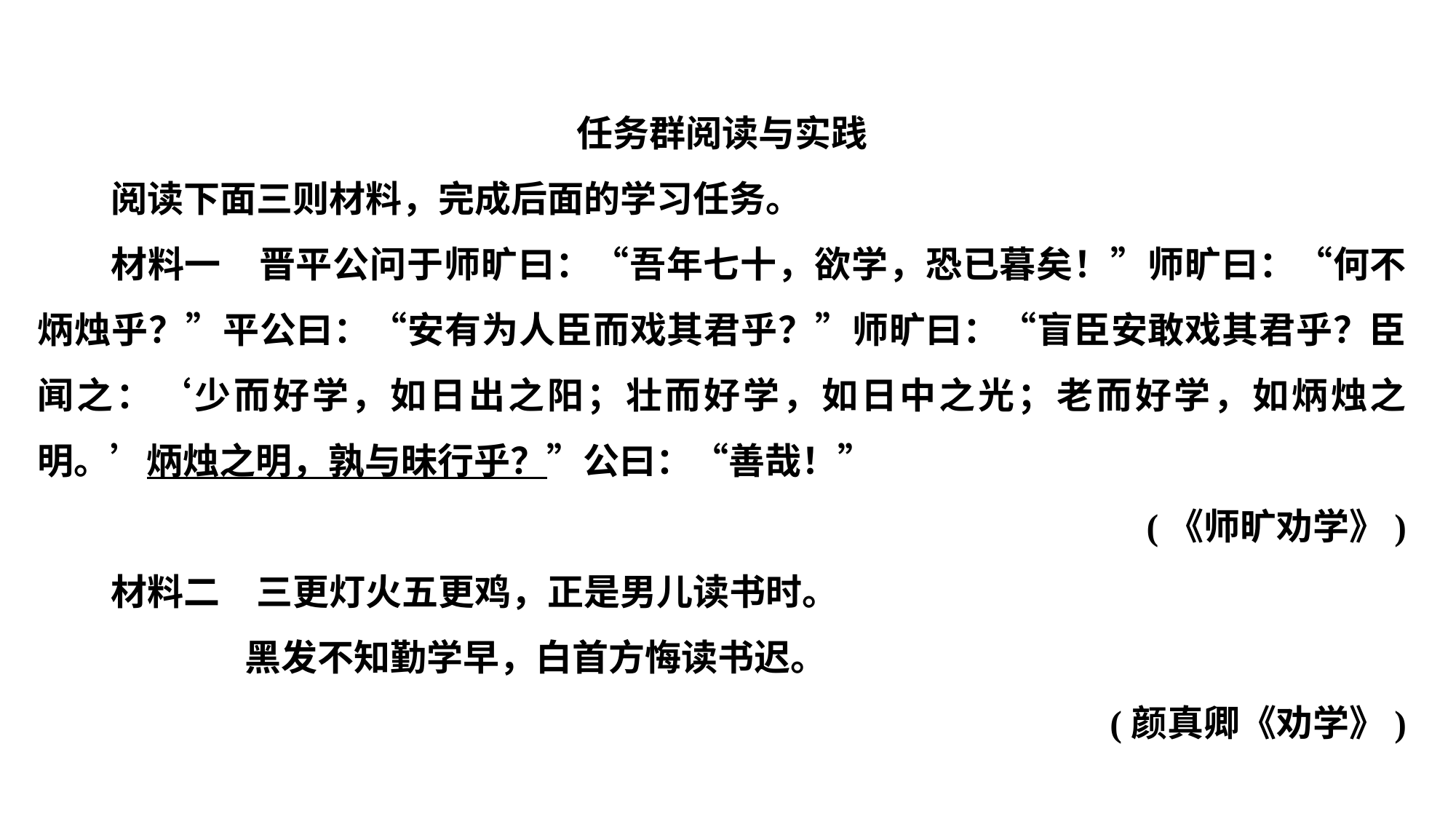

任务群阅读与实践
阅读下面三则材料，完成后面的学习任务。
材料一　晋平公问于师旷曰：“吾年七十，欲学，恐已暮矣！”师旷曰：“何不炳烛乎？”平公曰：“安有为人臣而戏其君乎？”师旷曰：“盲臣安敢戏其君乎？臣闻之：‘少而好学，如日出之阳；壮而好学，如日中之光；老而好学，如炳烛之明。’炳烛之明，孰与昧行乎？”公曰：“善哉！”
(《师旷劝学》)
材料二　三更灯火五更鸡，正是男儿读书时。
  　　　黑发不知勤学早，白首方悔读书迟。
	(颜真卿《劝学》)